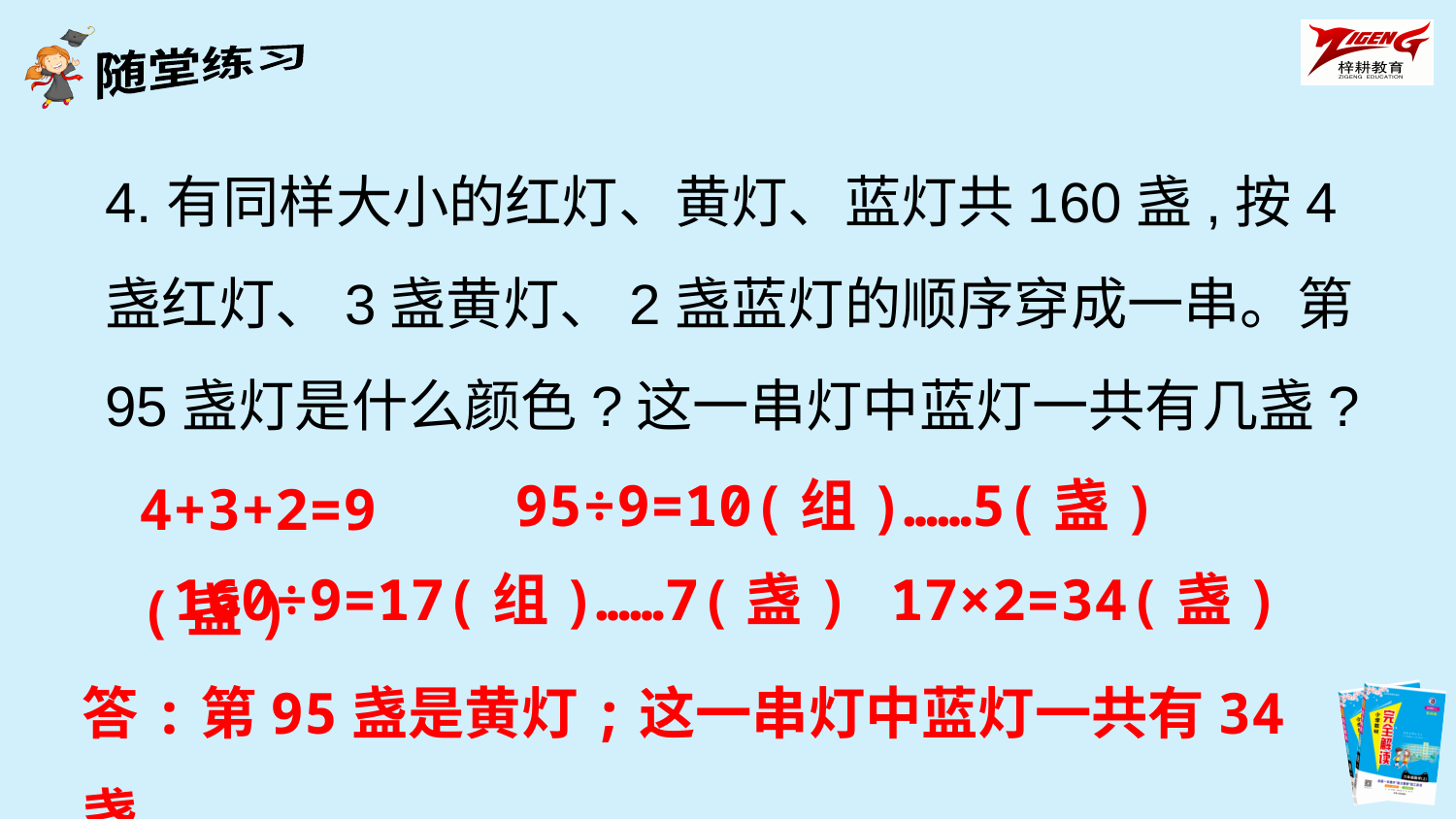

4.有同样大小的红灯、黄灯、蓝灯共160盏,按4盏红灯、3盏黄灯、2盏蓝灯的顺序穿成一串。第95盏灯是什么颜色?这一串灯中蓝灯一共有几盏?
95÷9=10(组)……5(盏)
4+3+2=9(盏)
160÷9=17(组)……7(盏)
17×2=34(盏)
答:第95盏是黄灯;这一串灯中蓝灯一共有34盏。